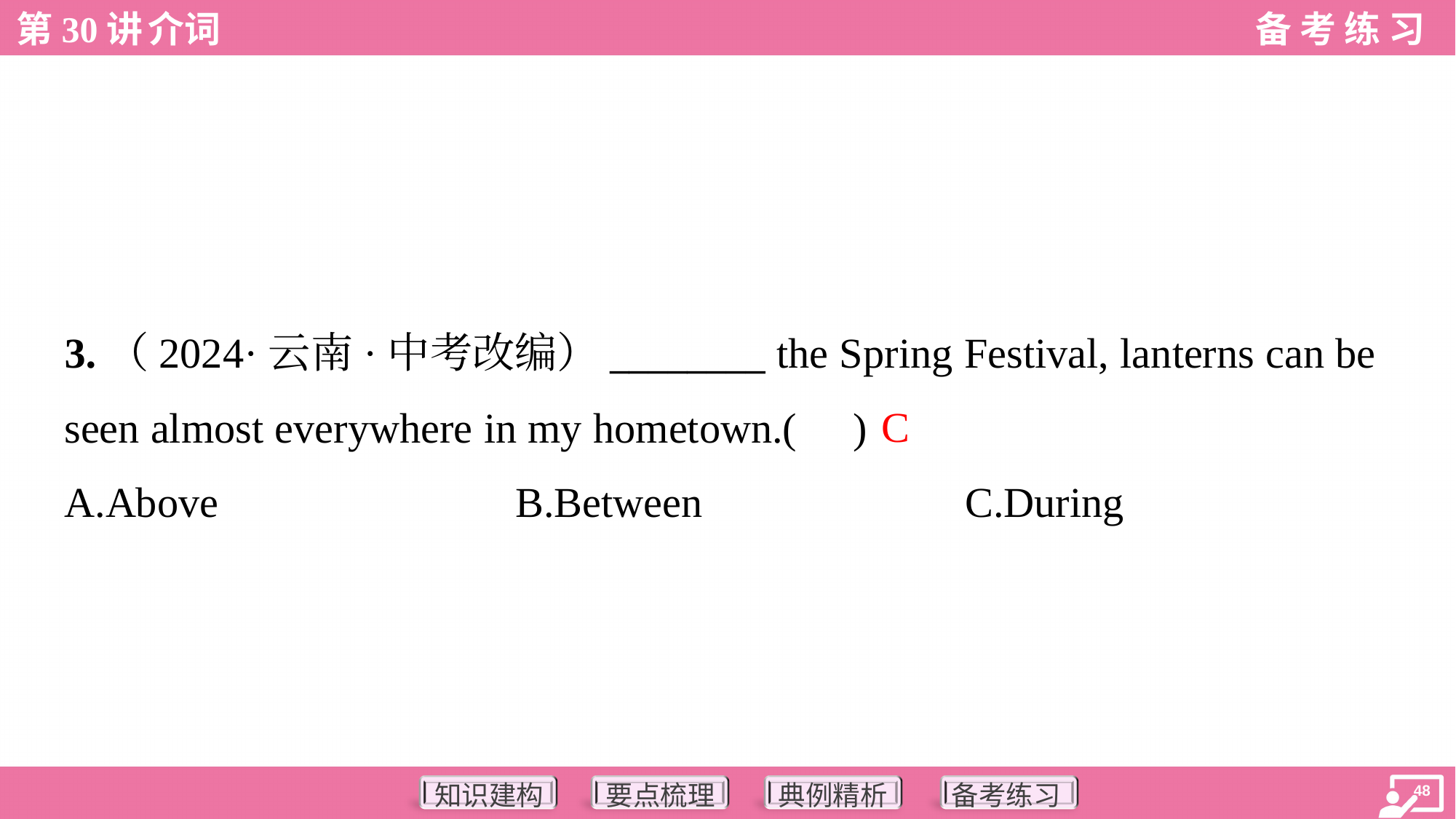

3.（2024·云南·中考改编）________ the Spring Festival, lanterns can be
seen almost everywhere in my hometown.(     )
C
A.Above	B.Between	C.During